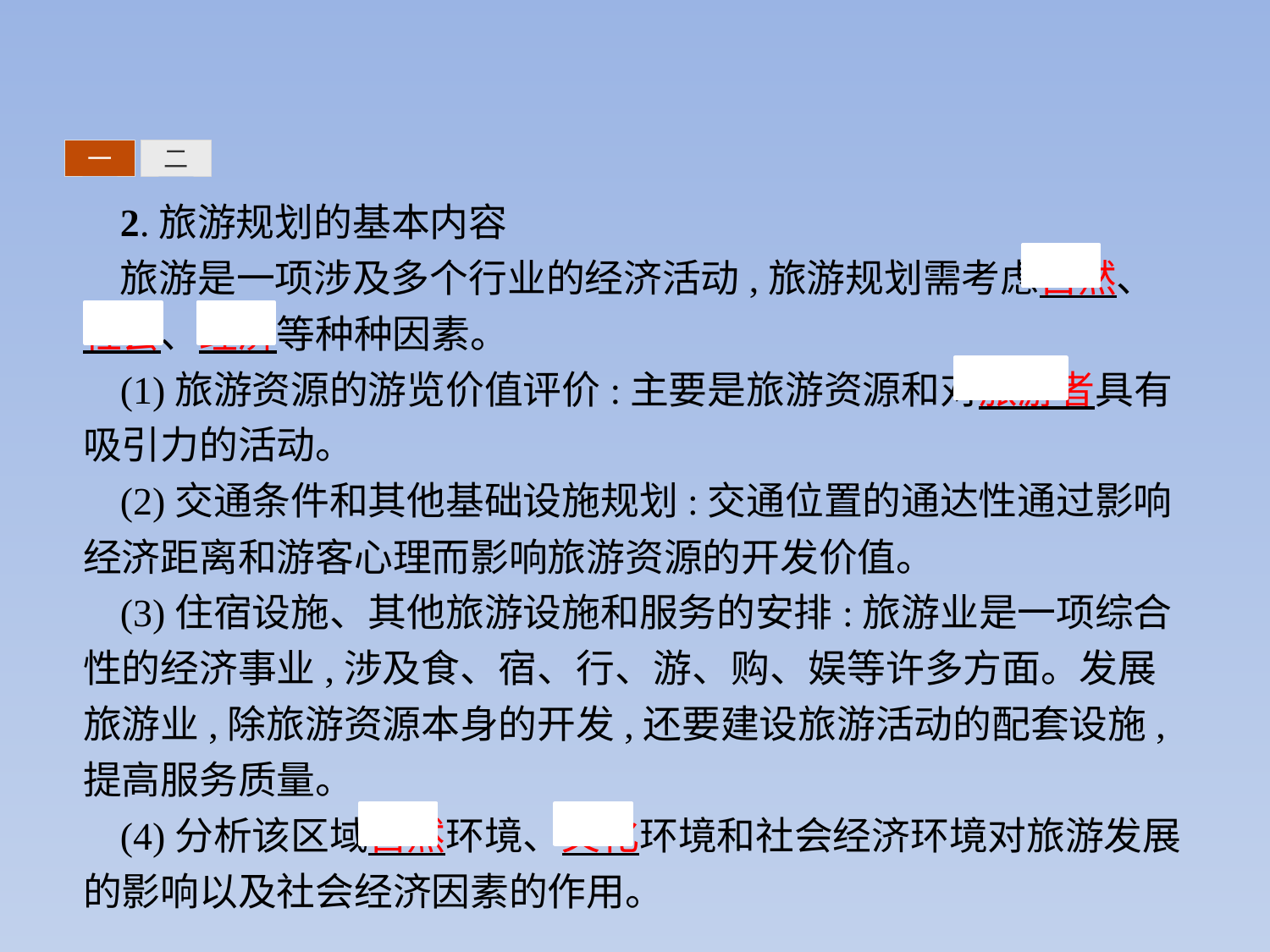

一
二
2.旅游规划的基本内容
旅游是一项涉及多个行业的经济活动,旅游规划需考虑自然、 社会、经济等种种因素。
(1)旅游资源的游览价值评价:主要是旅游资源和对旅游者具有吸引力的活动。
(2)交通条件和其他基础设施规划:交通位置的通达性通过影响经济距离和游客心理而影响旅游资源的开发价值。
(3)住宿设施、其他旅游设施和服务的安排:旅游业是一项综合性的经济事业,涉及食、宿、行、游、购、娱等许多方面。发展旅游业,除旅游资源本身的开发,还要建设旅游活动的配套设施,提高服务质量。
(4)分析该区域自然环境、文化环境和社会经济环境对旅游发展的影响以及社会经济因素的作用。